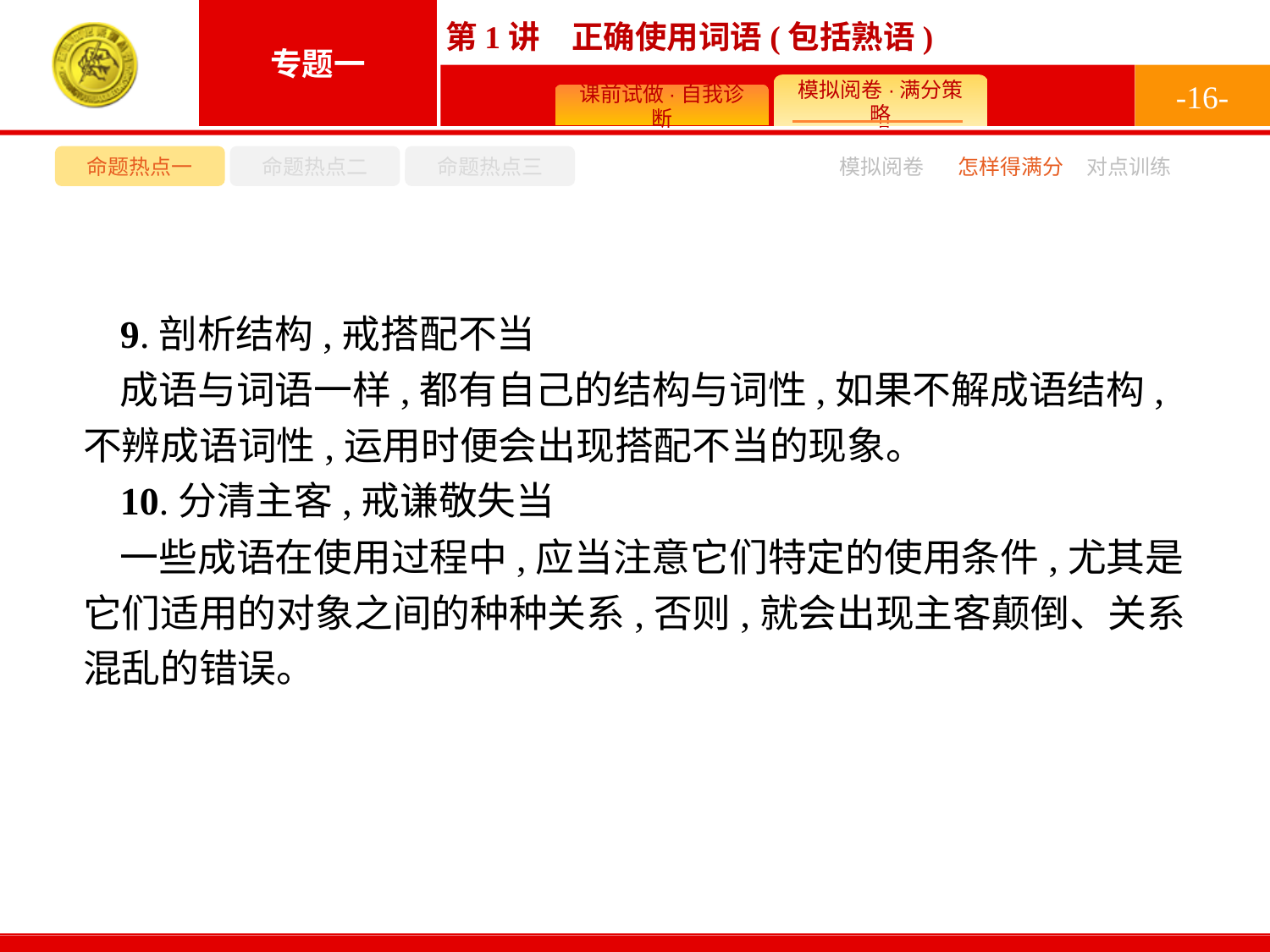

-16-
命题热点一
命题热点二
命题热点三
模拟阅卷
怎样得满分
对点训练
9.剖析结构,戒搭配不当
成语与词语一样,都有自己的结构与词性,如果不解成语结构,不辨成语词性,运用时便会出现搭配不当的现象。
10.分清主客,戒谦敬失当
一些成语在使用过程中,应当注意它们特定的使用条件,尤其是它们适用的对象之间的种种关系,否则,就会出现主客颠倒、关系混乱的错误。